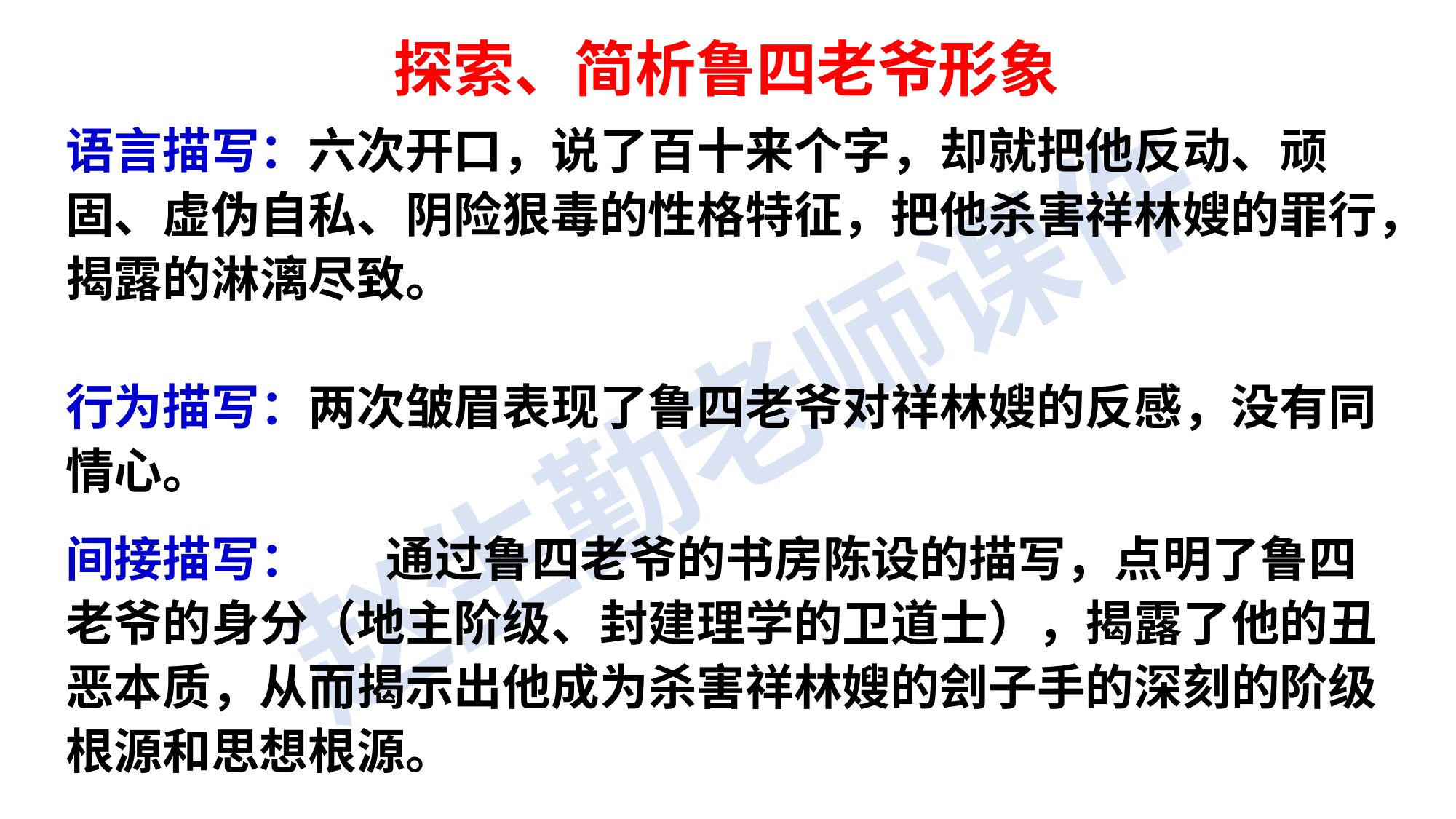

探索、简析鲁四老爷形象
语言描写：六次开口，说了百十来个字，却就把他反动、顽   固、虚伪自私、阴险狠毒的性格特征，把他杀害祥林嫂的罪行，揭露的淋漓尽致。

行为描写：两次皱眉表现了鲁四老爷对祥林嫂的反感，没有同情心。
间接描写：       通过鲁四老爷的书房陈设的描写，点明了鲁四老爷的身分（地主阶级、封建理学的卫道士），揭露了他的丑恶本质，从而揭示出他成为杀害祥林嫂的刽子手的深刻的阶级根源和思想根源。